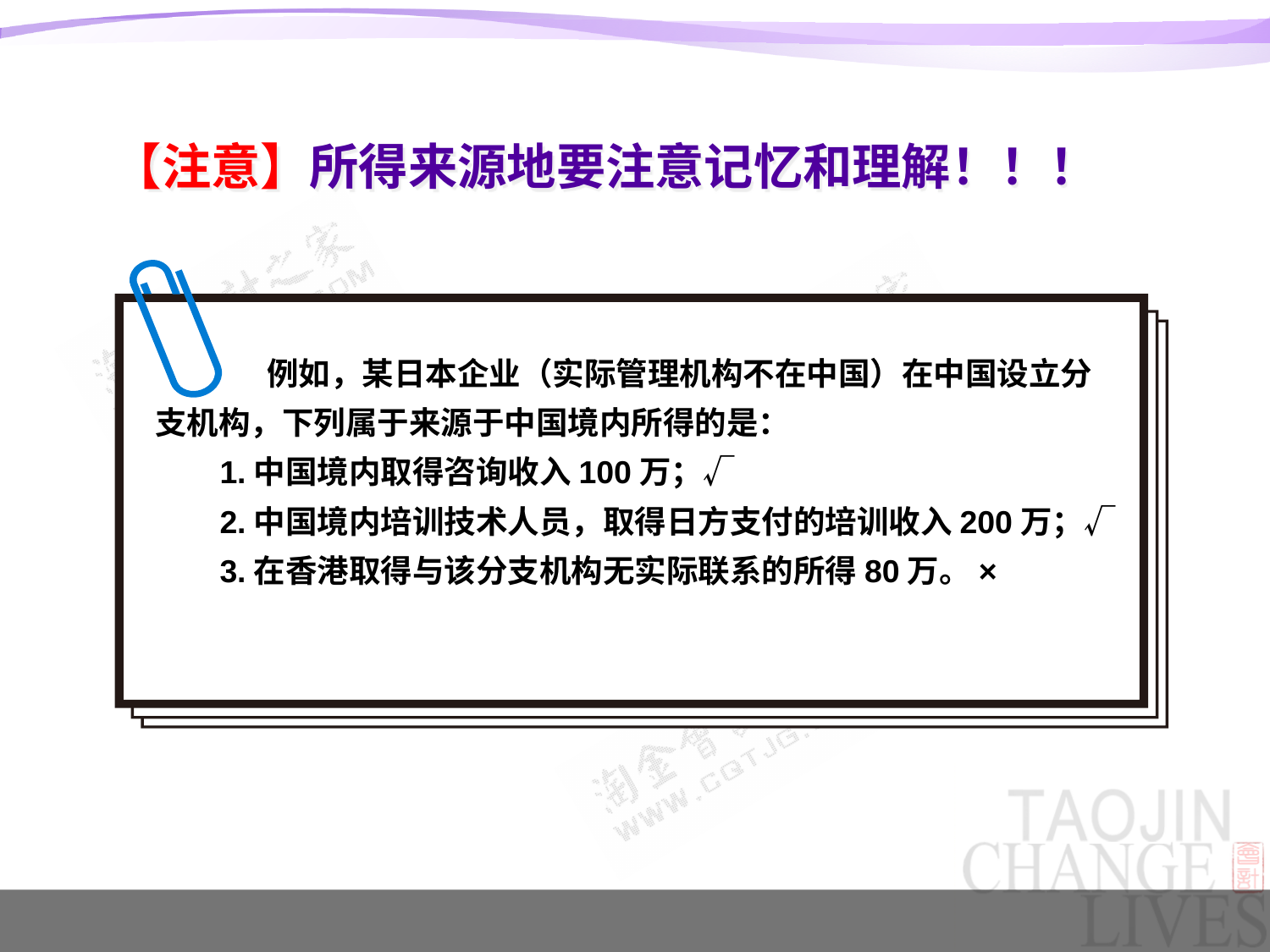

# 【注意】所得来源地要注意记忆和理解！！！

    例如，某日本企业（实际管理机构不在中国）在中国设立分支机构，下列属于来源于中国境内所得的是：
1.中国境内取得咨询收入100万；√
2.中国境内培训技术人员，取得日方支付的培训收入200万；√
3.在香港取得与该分支机构无实际联系的所得80万。×